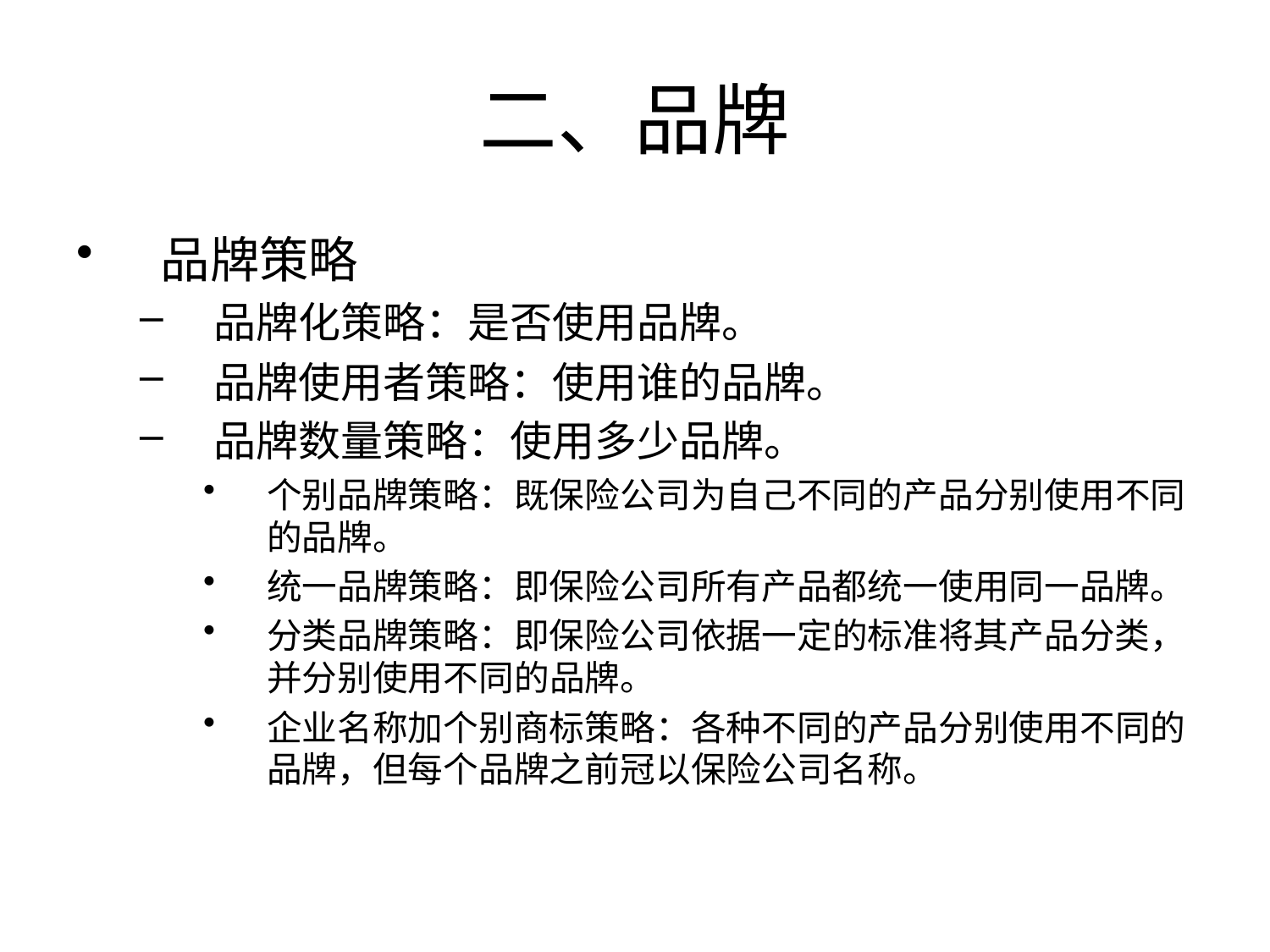

# 二、品牌
品牌策略
品牌化策略：是否使用品牌。
品牌使用者策略：使用谁的品牌。
品牌数量策略：使用多少品牌。
个别品牌策略：既保险公司为自己不同的产品分别使用不同的品牌。
统一品牌策略：即保险公司所有产品都统一使用同一品牌。
分类品牌策略：即保险公司依据一定的标准将其产品分类，并分别使用不同的品牌。
企业名称加个别商标策略：各种不同的产品分别使用不同的品牌，但每个品牌之前冠以保险公司名称。